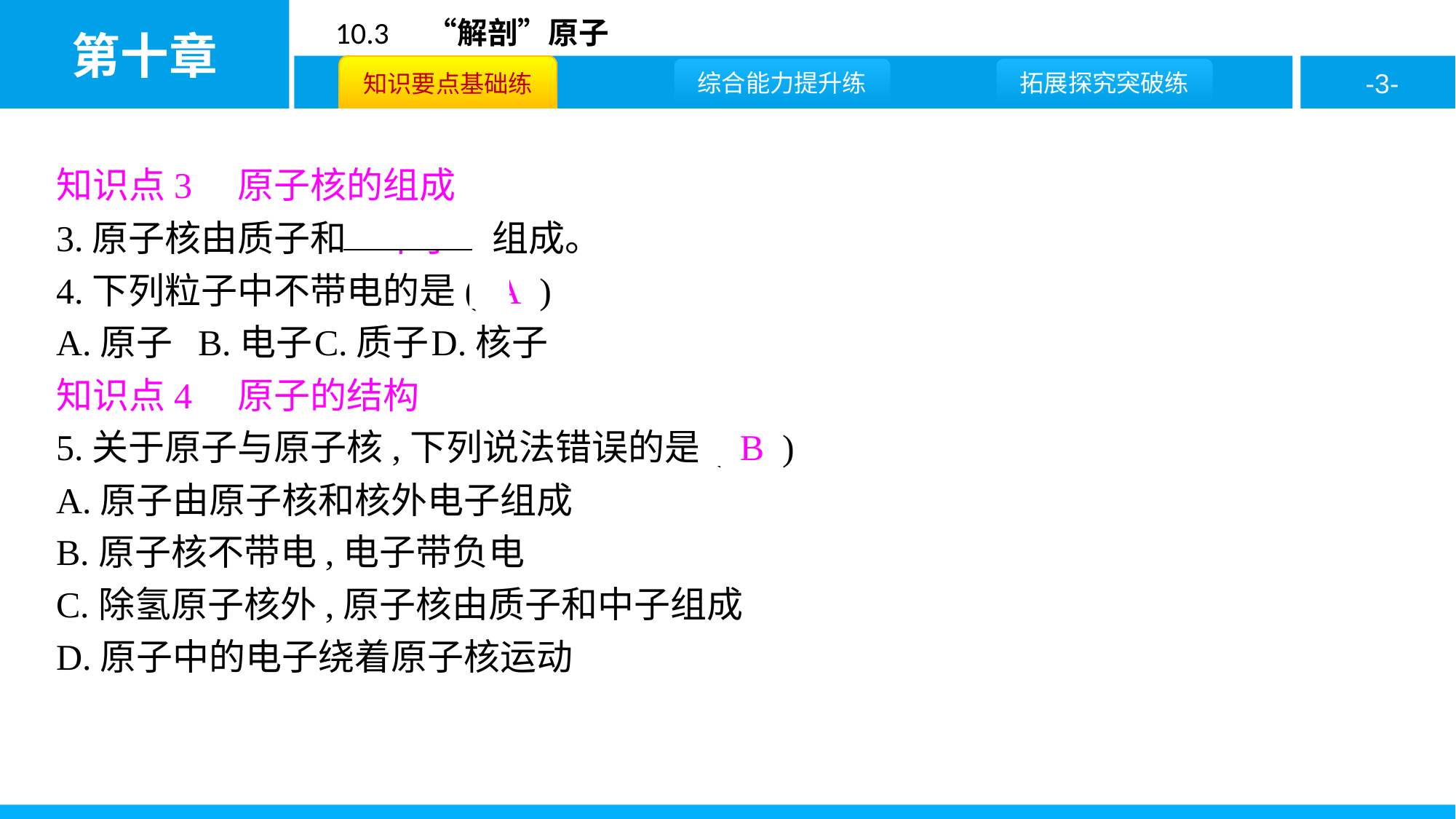

知识点3　原子核的组成
3.原子核由质子和　中子　组成。
4.下列粒子中不带电的是(  A  )
A.原子	B.电子	C.质子	D.核子
知识点4　原子的结构
5.关于原子与原子核,下列说法错误的是(  B  )
A.原子由原子核和核外电子组成
B.原子核不带电,电子带负电
C.除氢原子核外,原子核由质子和中子组成
D.原子中的电子绕着原子核运动